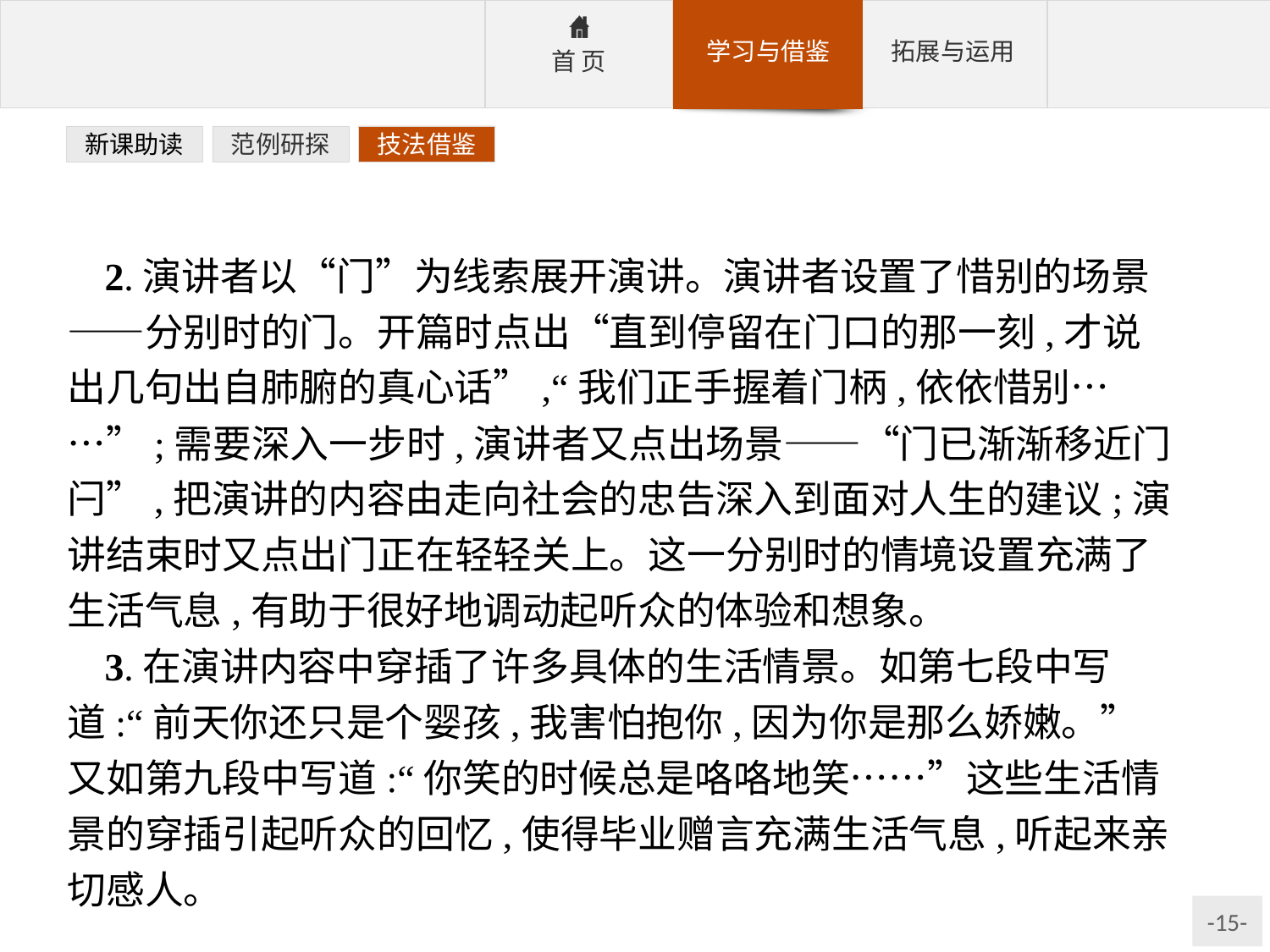

新课助读
范例研探
技法借鉴
2.演讲者以“门”为线索展开演讲。演讲者设置了惜别的场景——分别时的门。开篇时点出“直到停留在门口的那一刻,才说出几句出自肺腑的真心话”,“我们正手握着门柄,依依惜别……”;需要深入一步时,演讲者又点出场景——“门已渐渐移近门闩”,把演讲的内容由走向社会的忠告深入到面对人生的建议;演讲结束时又点出门正在轻轻关上。这一分别时的情境设置充满了生活气息,有助于很好地调动起听众的体验和想象。
3.在演讲内容中穿插了许多具体的生活情景。如第七段中写道:“前天你还只是个婴孩,我害怕抱你,因为你是那么娇嫩。”又如第九段中写道:“你笑的时候总是咯咯地笑……”这些生活情景的穿插引起听众的回忆,使得毕业赠言充满生活气息,听起来亲切感人。